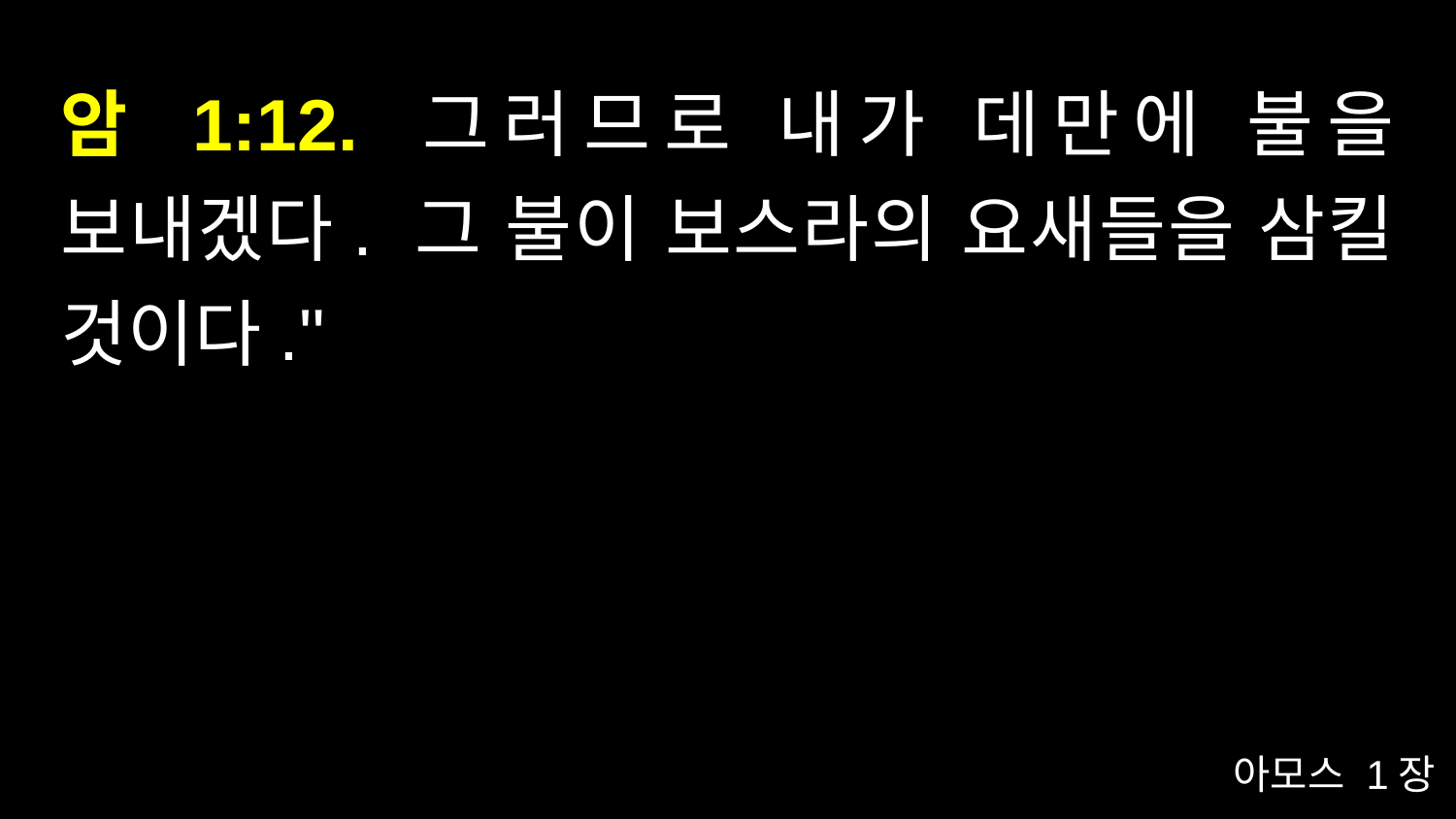

# 암 1:12. 그러므로 내가 데만에 불을 보내겠다. 그 불이 보스라의 요새들을 삼킬 것이다."
아모스 1장